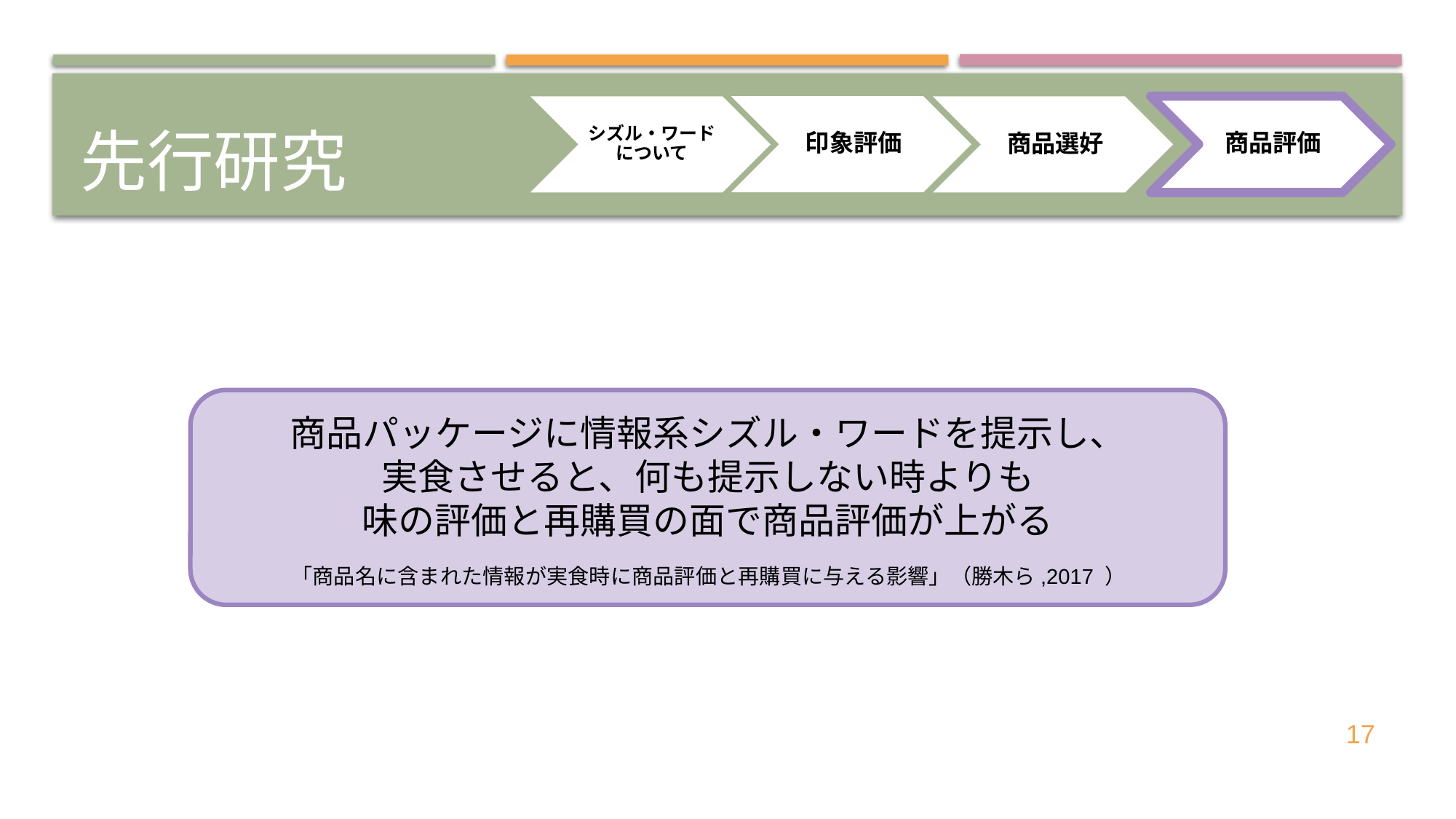

# 先行研究
シズル・ワードについて
印象評価
商品選好
商品評価

商品パッケージに情報系シズル・ワードを提示し、
実食させると、何も提示しない時よりも
味の評価と再購買の面で商品評価が上がる

「商品名に含まれた情報が実食時に商品評価と再購買に与える影響」（勝木ら,2017 ）
17